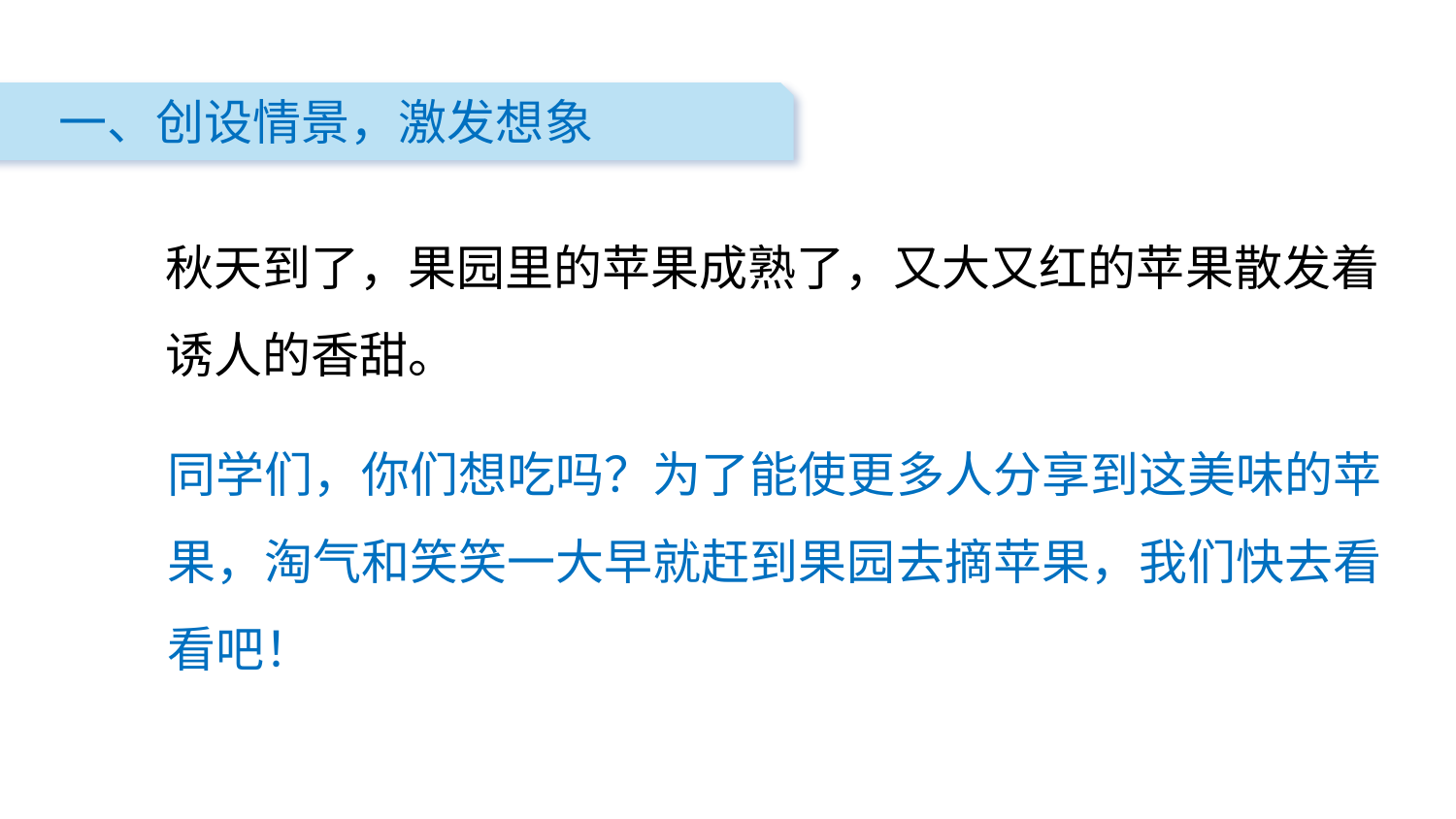

一、创设情景，激发想象
秋天到了，果园里的苹果成熟了，又大又红的苹果散发着诱人的香甜。
同学们，你们想吃吗？为了能使更多人分享到这美味的苹果，淘气和笑笑一大早就赶到果园去摘苹果，我们快去看看吧！